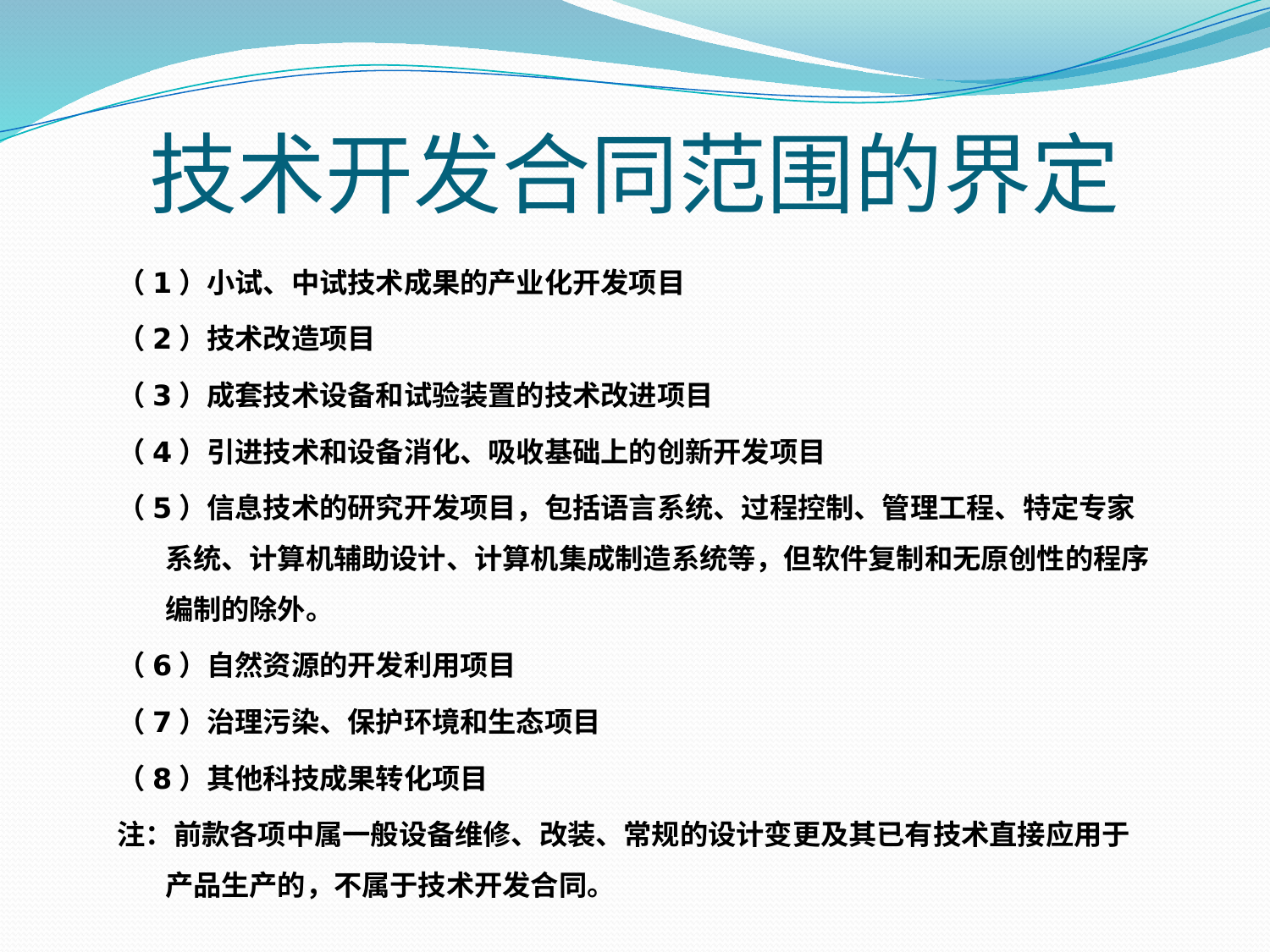

# 技术开发合同范围的界定
（1）小试、中试技术成果的产业化开发项目
（2）技术改造项目
（3）成套技术设备和试验装置的技术改进项目
（4）引进技术和设备消化、吸收基础上的创新开发项目
（5）信息技术的研究开发项目，包括语言系统、过程控制、管理工程、特定专家系统、计算机辅助设计、计算机集成制造系统等，但软件复制和无原创性的程序编制的除外。
（6）自然资源的开发利用项目
（7）治理污染、保护环境和生态项目
（8）其他科技成果转化项目
注：前款各项中属一般设备维修、改装、常规的设计变更及其已有技术直接应用于产品生产的，不属于技术开发合同。